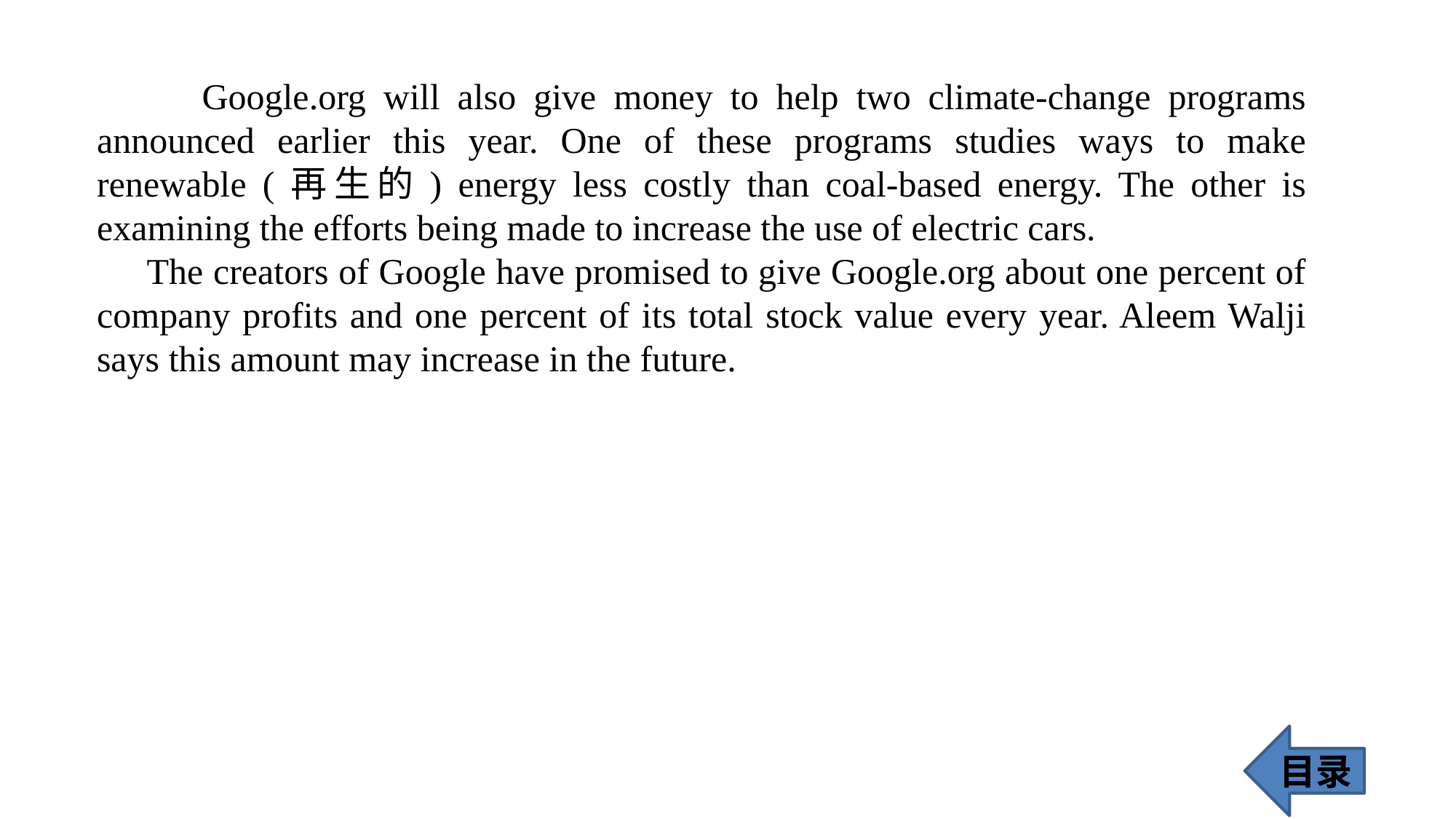

Google.org will also give money to help two climate-change programs announced earlier this year. One of these programs studies ways to make renewable (再生的) energy less costly than coal-based energy. The other is examining the efforts being made to increase the use of electric cars.
     The creators of Google have promised to give Google.org about one percent of company profits and one percent of its total stock value every year. Aleem Walji says this amount may increase in the future.
目录
38